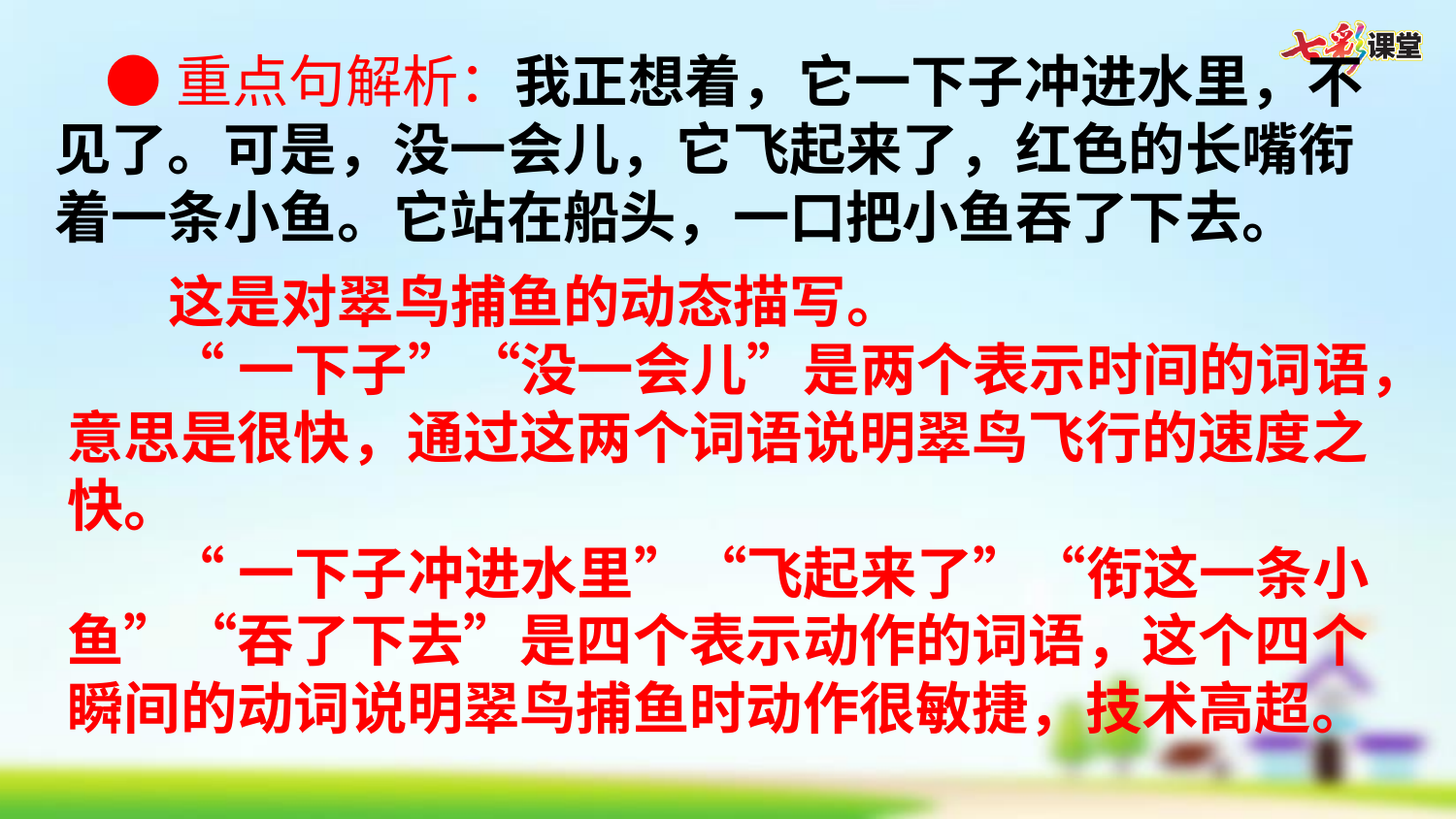

●重点句解析：我正想着，它一下子冲进水里，不见了。可是，没一会儿，它飞起来了，红色的长嘴衔着一条小鱼。它站在船头，一口把小鱼吞了下去。
这是对翠鸟捕鱼的动态描写。
“一下子”“没一会儿”是两个表示时间的词语，意思是很快，通过这两个词语说明翠鸟飞行的速度之快。
“一下子冲进水里”“飞起来了”“衔这一条小鱼”“吞了下去”是四个表示动作的词语，这个四个瞬间的动词说明翠鸟捕鱼时动作很敏捷，技术高超。